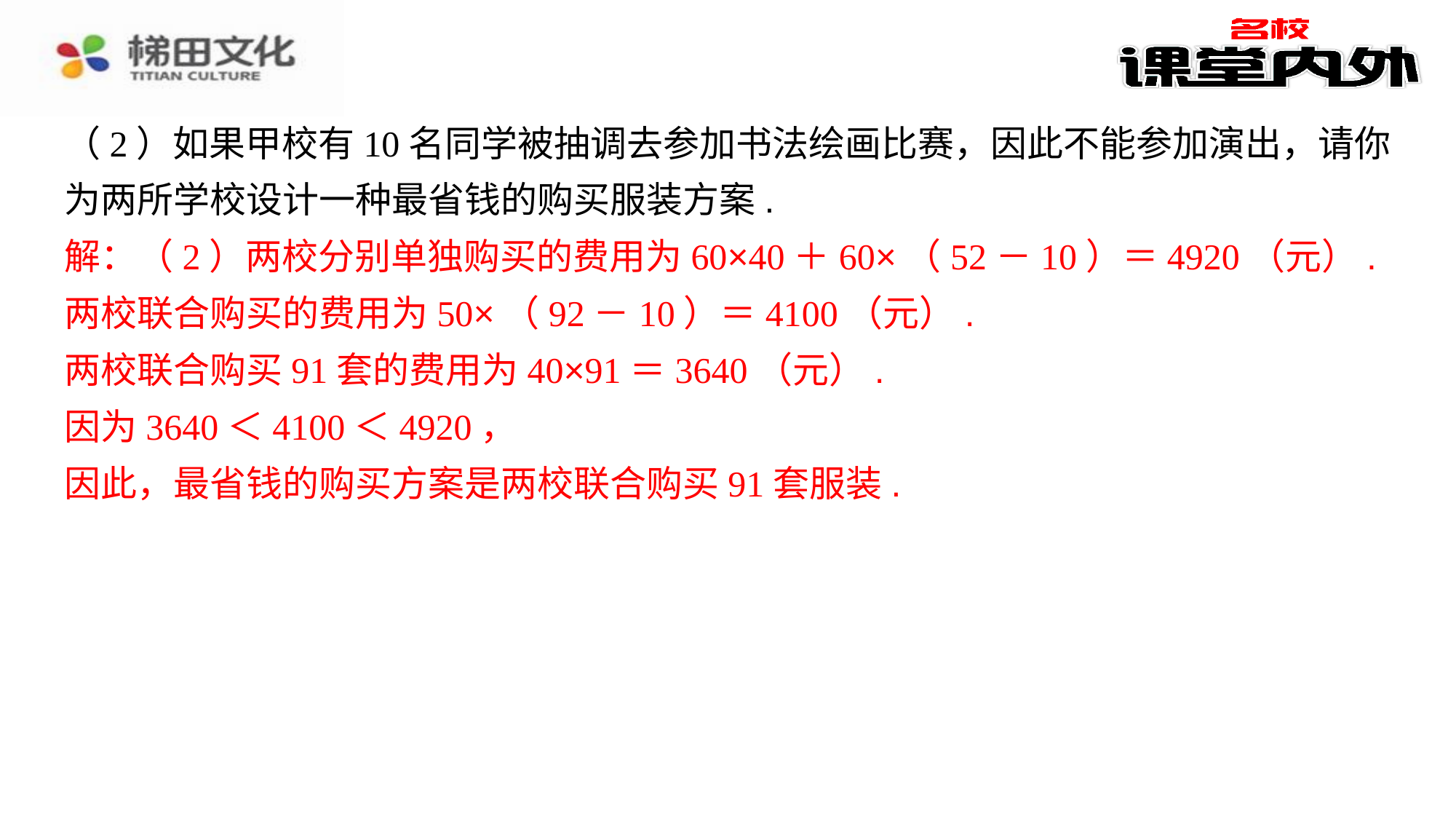

（2）如果甲校有10名同学被抽调去参加书法绘画比赛，因此不能参加演出，请你
为两所学校设计一种最省钱的购买服装方案.
解：（2）两校分别单独购买的费用为60×40＋60×（52－10）＝4920（元）.
两校联合购买的费用为50×（92－10）＝4100（元）.
两校联合购买91套的费用为40×91＝3640（元）.
因为3640＜4100＜4920，
因此，最省钱的购买方案是两校联合购买91套服装.
解：（2）两校分别单独购买的费用为60×40＋60×（52－10）＝4920（元）.
两校联合购买的费用为50×（92－10）＝4100（元）.
两校联合购买91套的费用为40×91＝3640（元）.
因为3640＜4100＜4920，
因此，最省钱的购买方案是两校联合购买91套服装.